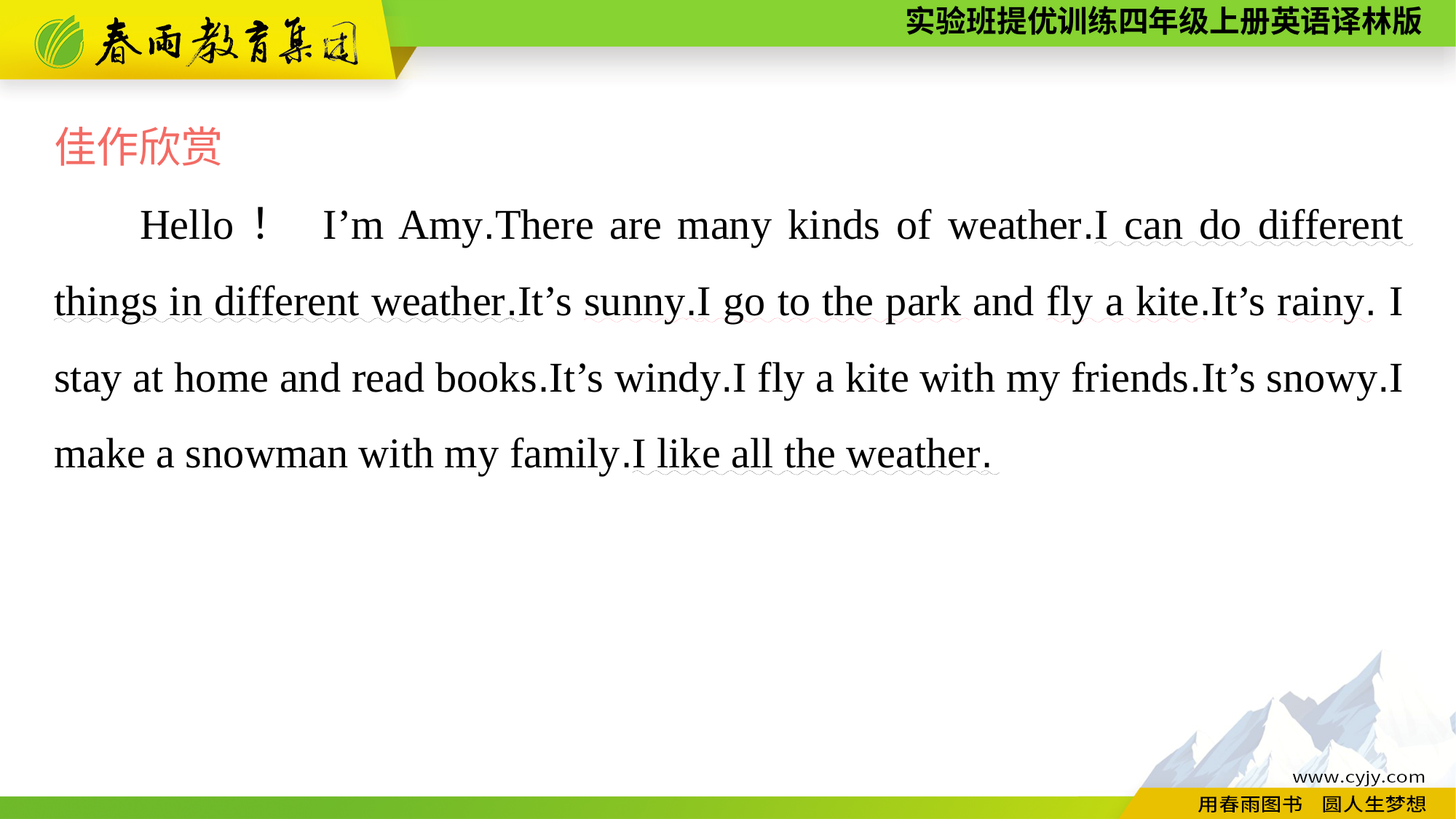

佳作欣赏
Hello！ I’m Amy.There are many kinds of weather.I can do different things in different weather.It’s sunny.I go to the park and fly a kite.It’s rainy. I stay at home and read books.It’s windy.I fly a kite with my friends.It’s snowy.I make a snowman with my family.I like all the weather.